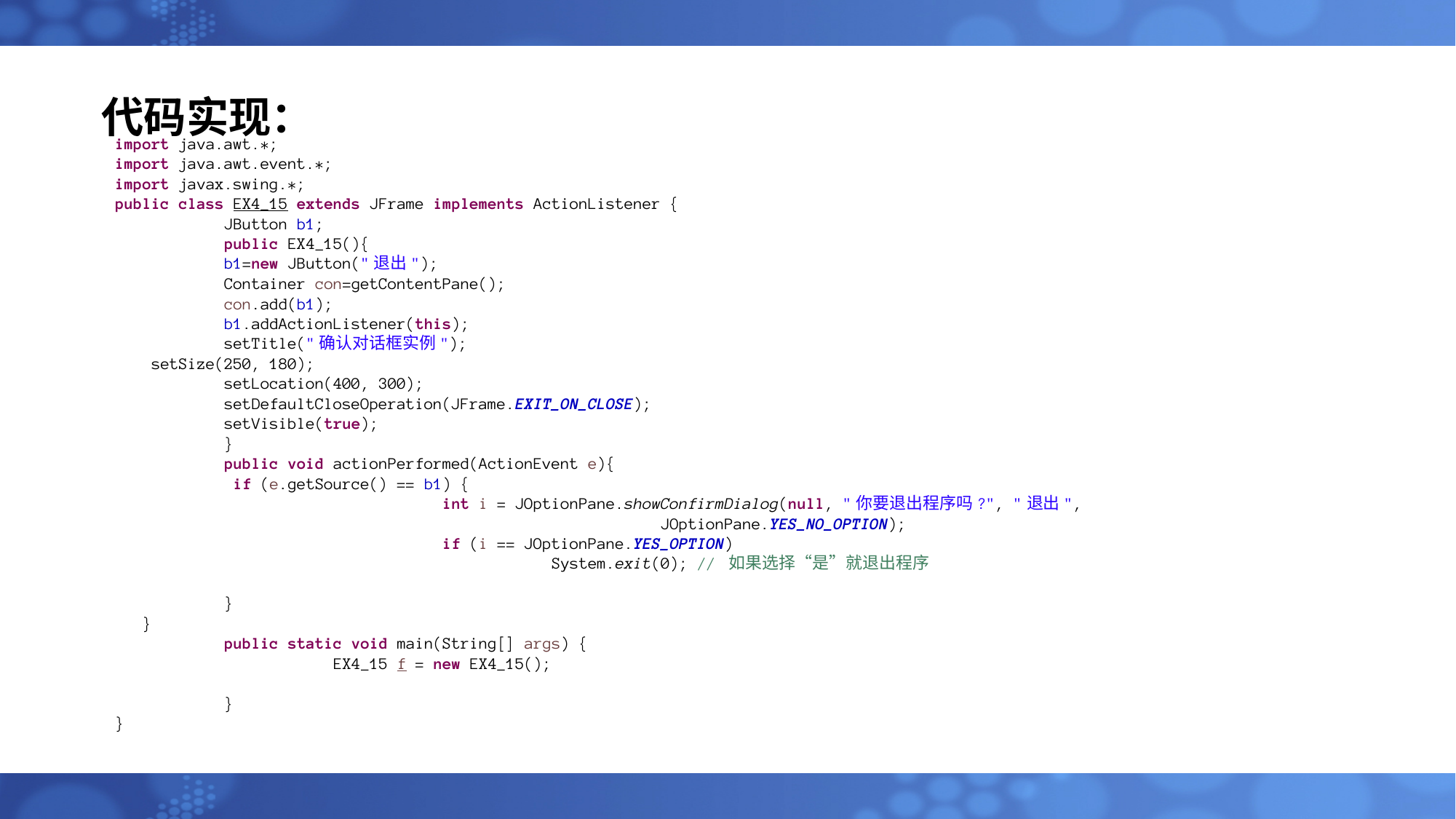

# 代码实现：
import java.awt.*;
import java.awt.event.*;
import javax.swing.*;
public class EX4_15 extends JFrame implements ActionListener {
	JButton b1;
	public EX4_15(){
	b1=new JButton("退出");
	Container con=getContentPane();
	con.add(b1);
	b1.addActionListener(this);
	setTitle("确认对话框实例");
    setSize(250, 180);
	setLocation(400, 300);
	setDefaultCloseOperation(JFrame.EXIT_ON_CLOSE);
	setVisible(true);
	}
	public void actionPerformed(ActionEvent e){
	 if (e.getSource() == b1) {
			int i = JOptionPane.showConfirmDialog(null, "你要退出程序吗?", "退出",
					JOptionPane.YES_NO_OPTION);
			if (i == JOptionPane.YES_OPTION)
				System.exit(0); // 如果选择“是”就退出程序

     	}
   }
	public static void main(String[] args) {
		EX4_15 f = new EX4_15();

	}
}